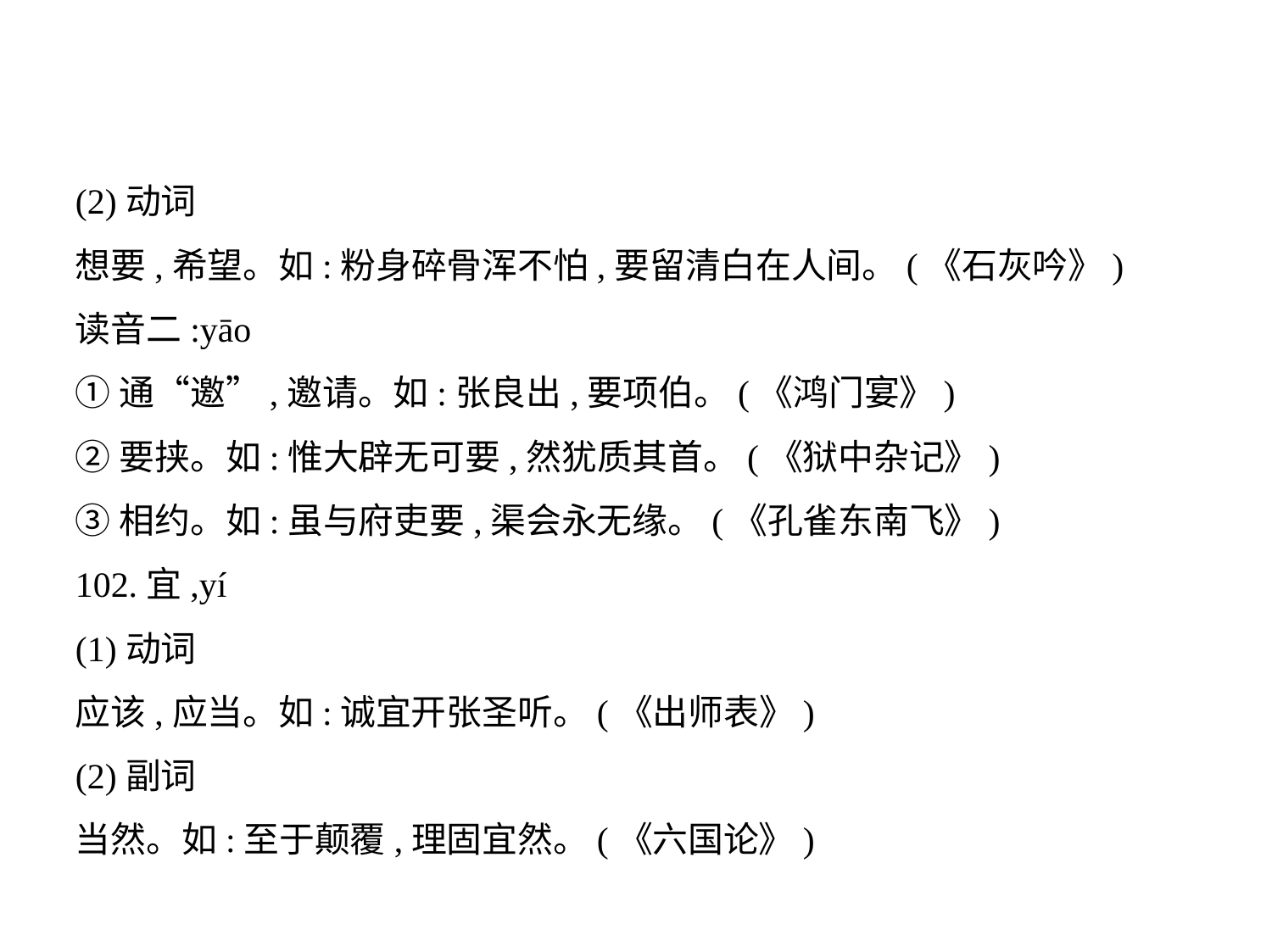

(2)动词
想要,希望。如:粉身碎骨浑不怕,要留清白在人间。(《石灰吟》)
读音二:yāo
①通“邀”,邀请。如:张良出,要项伯。(《鸿门宴》)
②要挟。如:惟大辟无可要,然犹质其首。(《狱中杂记》)
③相约。如:虽与府吏要,渠会永无缘。(《孔雀东南飞》)
102.宜,yí
(1)动词
应该,应当。如:诚宜开张圣听。(《出师表》)
(2)副词
当然。如:至于颠覆,理固宜然。(《六国论》)